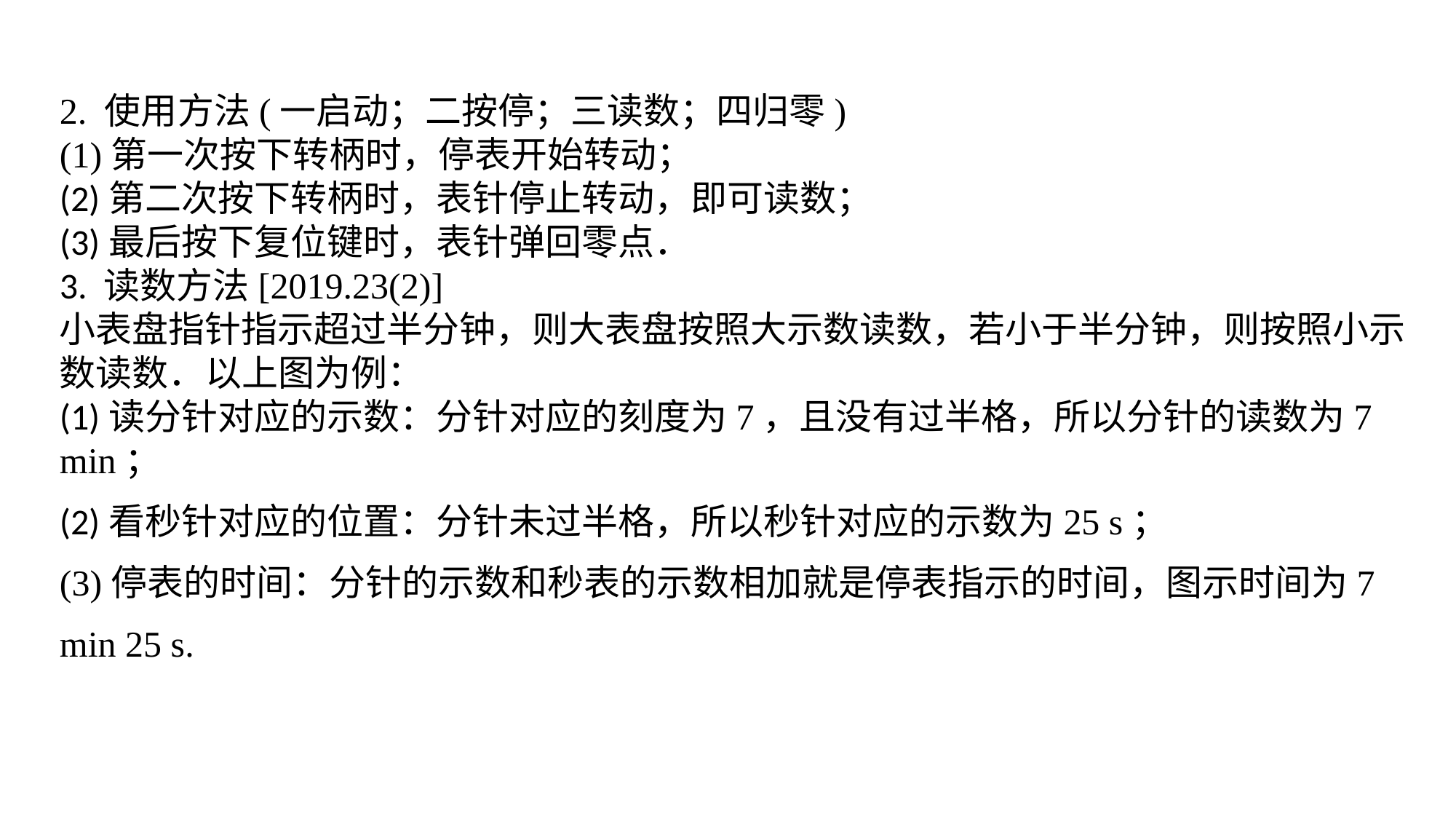

2. 使用方法(一启动；二按停；三读数；四归零)(1)第一次按下转柄时，停表开始转动；(2)第二次按下转柄时，表针停止转动，即可读数；(3)最后按下复位键时，表针弹回零点．3. 读数方法[2019.23(2)]小表盘指针指示超过半分钟，则大表盘按照大示数读数，若小于半分钟，则按照小示数读数．以上图为例：(1)读分针对应的示数：分针对应的刻度为7，且没有过半格，所以分针的读数为7 min；(2)看秒针对应的位置：分针未过半格，所以秒针对应的示数为25 s；
(3)停表的时间：分针的示数和秒表的示数相加就是停表指示的时间，图示时间为7 min 25 s.